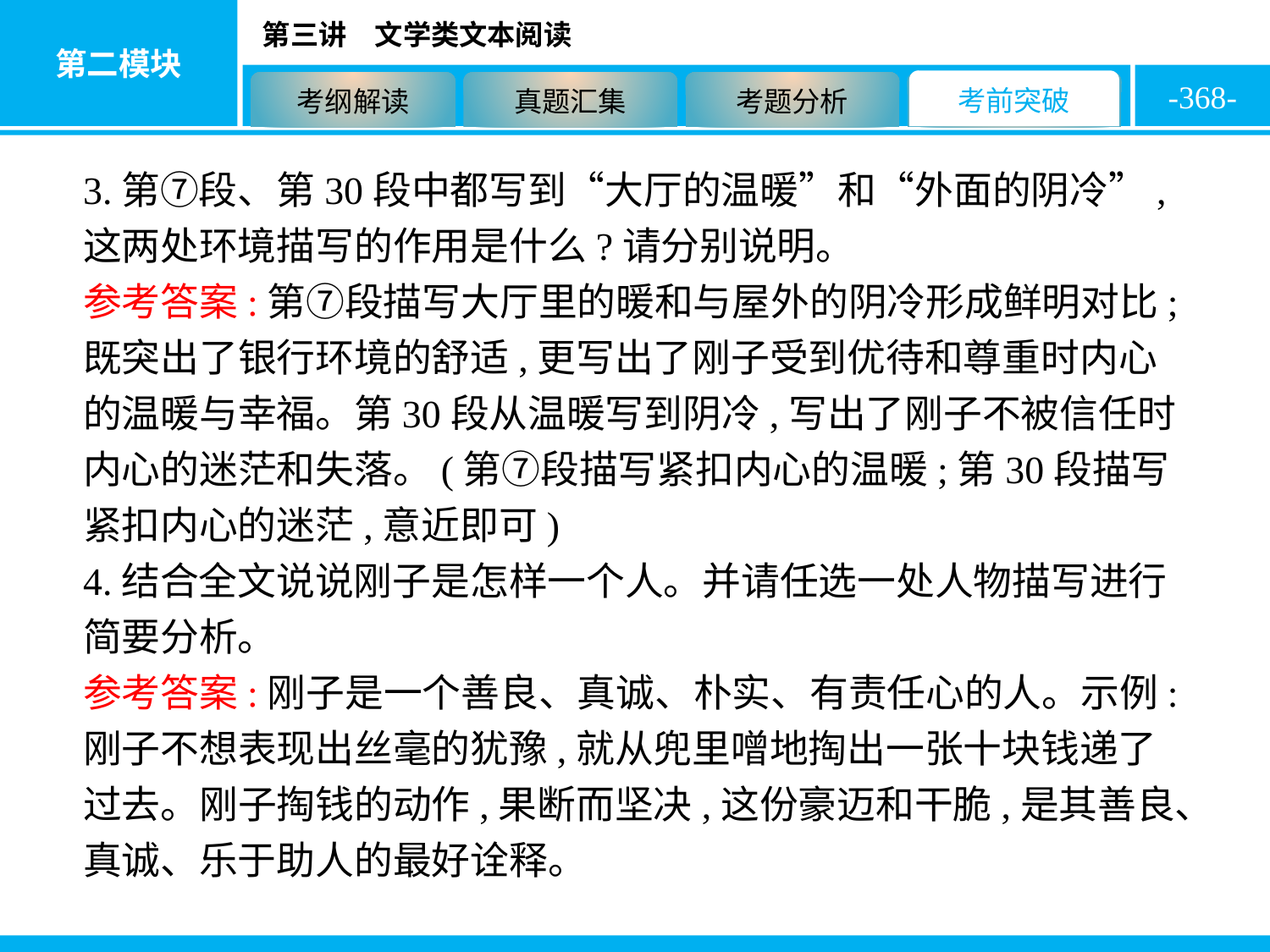

-368-
3.第⑦段、第30段中都写到“大厅的温暖”和“外面的阴冷”,这两处环境描写的作用是什么?请分别说明。
参考答案:第⑦段描写大厅里的暖和与屋外的阴冷形成鲜明对比;既突出了银行环境的舒适,更写出了刚子受到优待和尊重时内心的温暖与幸福。第30段从温暖写到阴冷,写出了刚子不被信任时内心的迷茫和失落。(第⑦段描写紧扣内心的温暖;第30段描写紧扣内心的迷茫,意近即可)
4.结合全文说说刚子是怎样一个人。并请任选一处人物描写进行简要分析。
参考答案:刚子是一个善良、真诚、朴实、有责任心的人。示例:刚子不想表现出丝毫的犹豫,就从兜里噌地掏出一张十块钱递了过去。刚子掏钱的动作,果断而坚决,这份豪迈和干脆,是其善良、真诚、乐于助人的最好诠释。